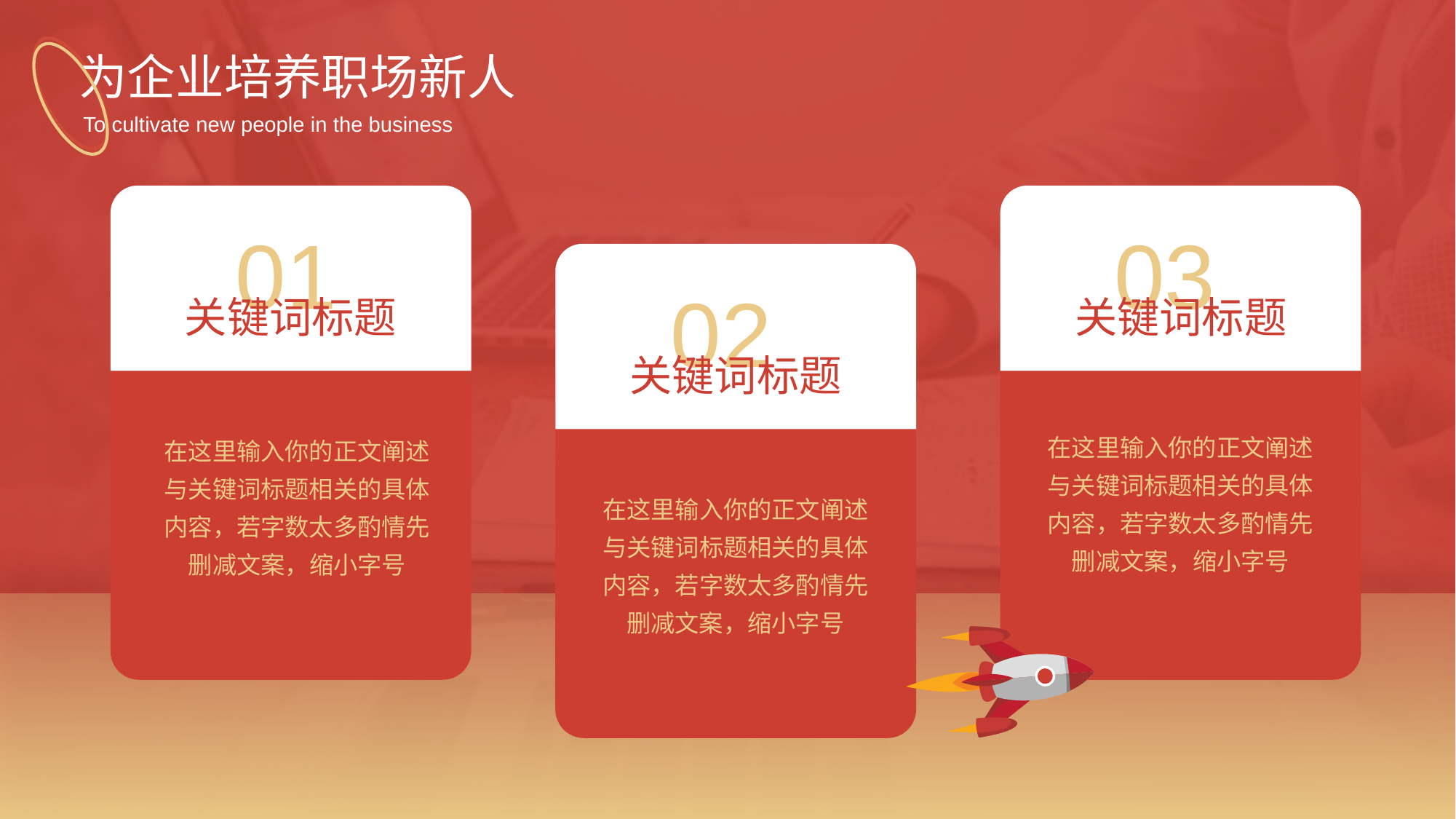

为企业培养职场新人

To cultivate new people in the business

01

关键词标题
在这里输入你的正文阐述与关键词标题相关的具体内容，若字数太多酌情先删减文案，缩小字号

03

关键词标题
在这里输入你的正文阐述与关键词标题相关的具体内容，若字数太多酌情先删减文案，缩小字号

02
关键词标题

在这里输入你的正文阐述与关键词标题相关的具体内容，若字数太多酌情先删减文案，缩小字号